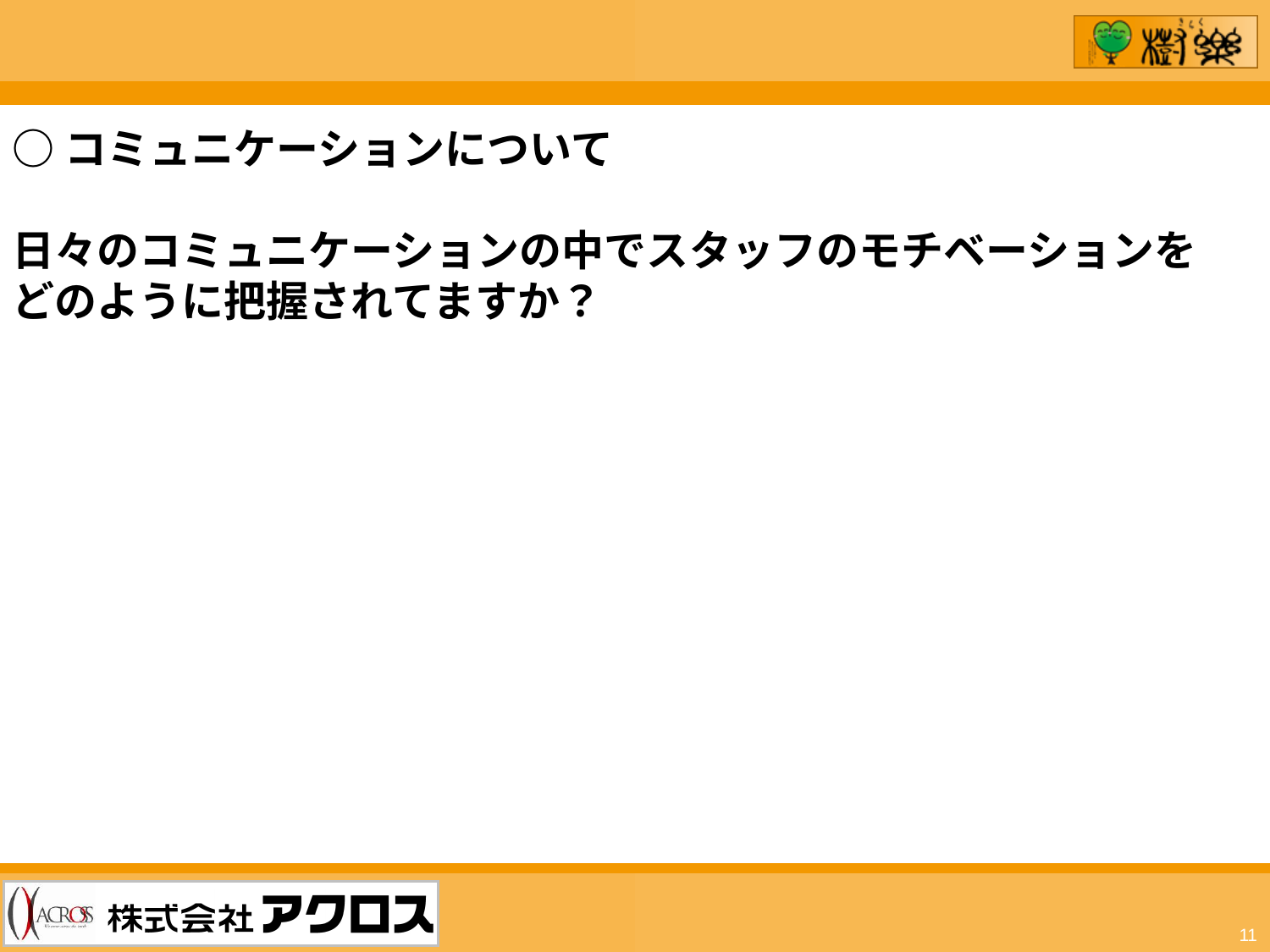

○コミュニケーションについて

日々のコミュニケーションの中でスタッフのモチベーションを
どのように把握されてますか？

11